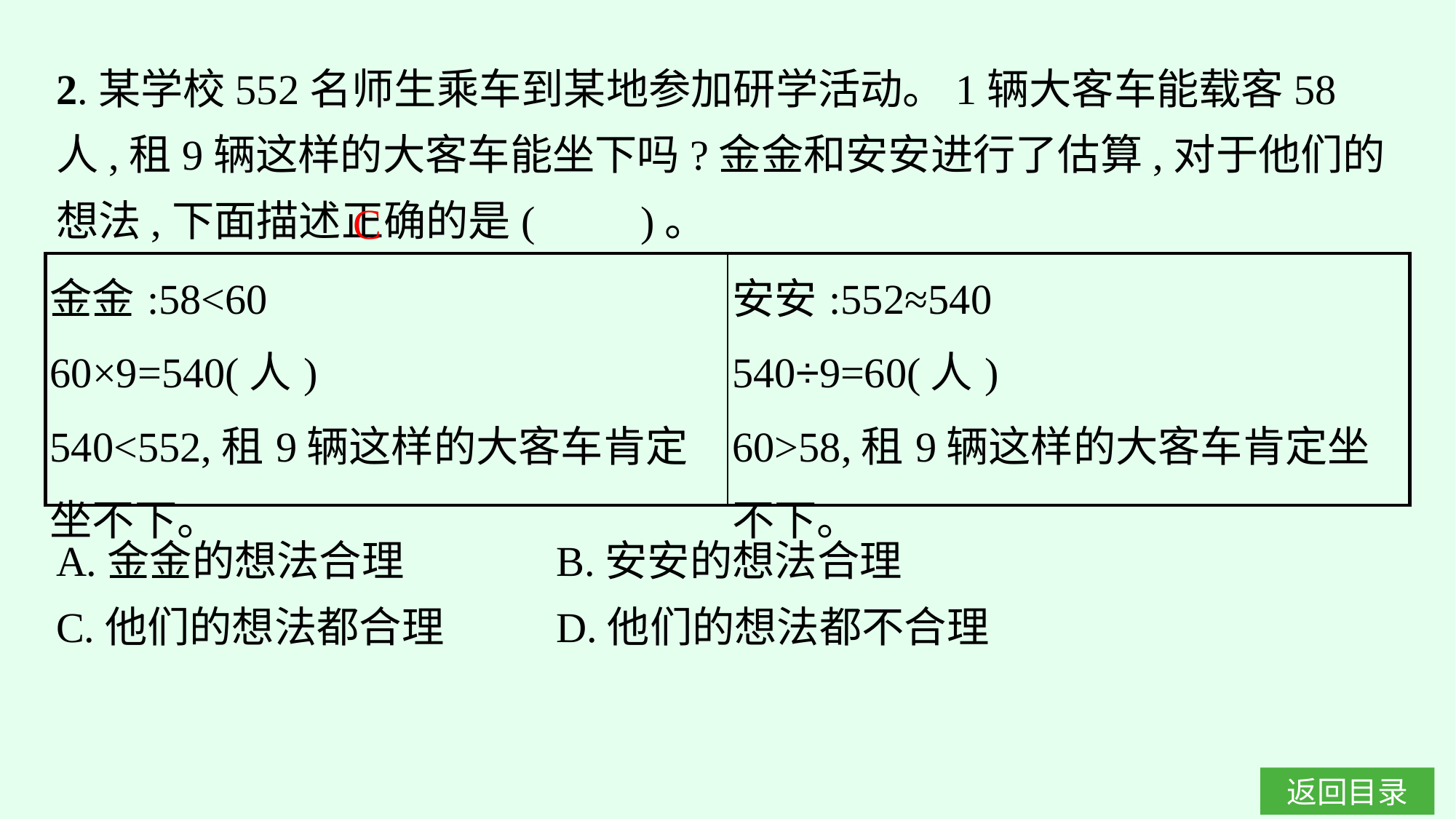

2.某学校552名师生乘车到某地参加研学活动。1辆大客车能载客58人,租9辆这样的大客车能坐下吗?金金和安安进行了估算,对于他们的想法,下面描述正确的是(　　)。
C
| 金金:58<60 60×9=540(人) 540<552,租9辆这样的大客车肯定坐不下。 | 安安:552≈540 540÷9=60(人) 60>58,租9辆这样的大客车肯定坐不下。 |
| --- | --- |
A.金金的想法合理		B.安安的想法合理
C.他们的想法都合理	D.他们的想法都不合理